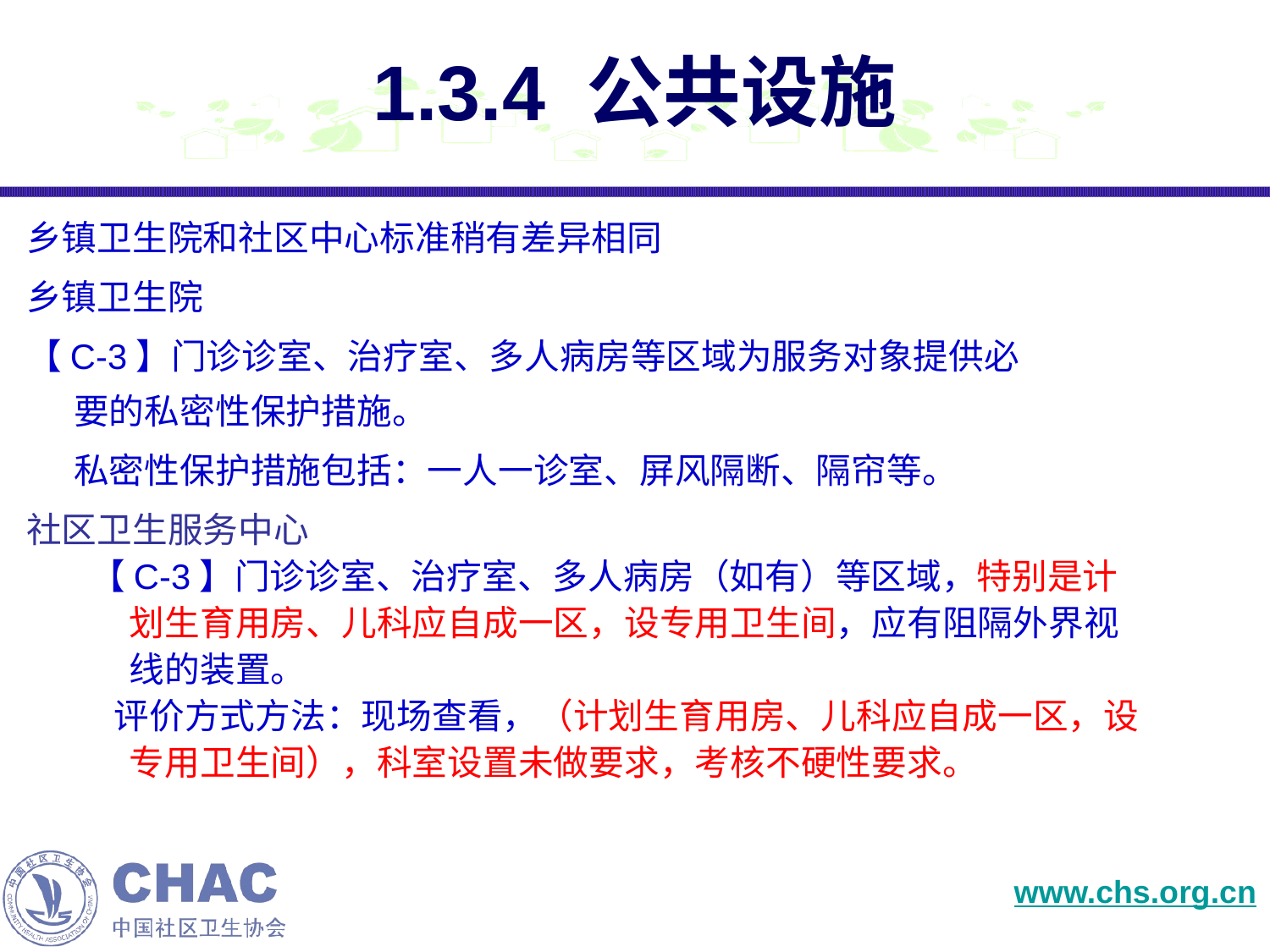

# 1.3.4 公共设施
乡镇卫生院和社区中心标准稍有差异相同
乡镇卫生院
【C-3】门诊诊室、治疗室、多人病房等区域为服务对象提供必
     要的私密性保护措施。
     私密性保护措施包括：一人一诊室、屏风隔断、隔帘等。
社区卫生服务中心
【C-3】门诊诊室、治疗室、多人病房（如有）等区域，特别是计划生育用房、儿科应自成一区，设专用卫生间，应有阻隔外界视线的装置。
  评价方式方法：现场查看，（计划生育用房、儿科应自成一区，设专用卫生间），科室设置未做要求，考核不硬性要求。